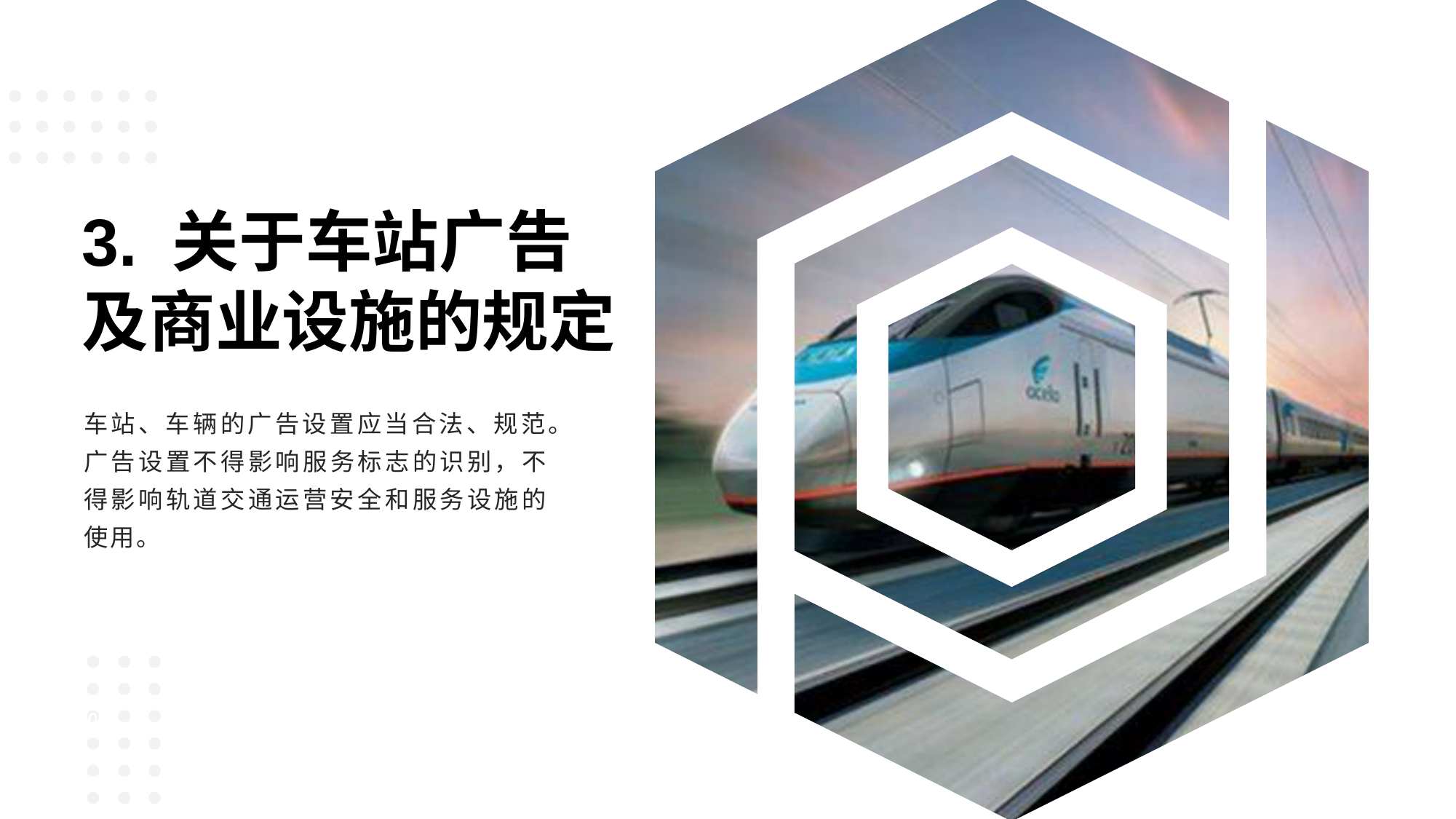

3. 关于车站广告
及商业设施的规定
车站、车辆的广告设置应当合法、规范。广告设置不得影响服务标志的识别，不得影响轨道交通运营安全和服务设施的使用。

s